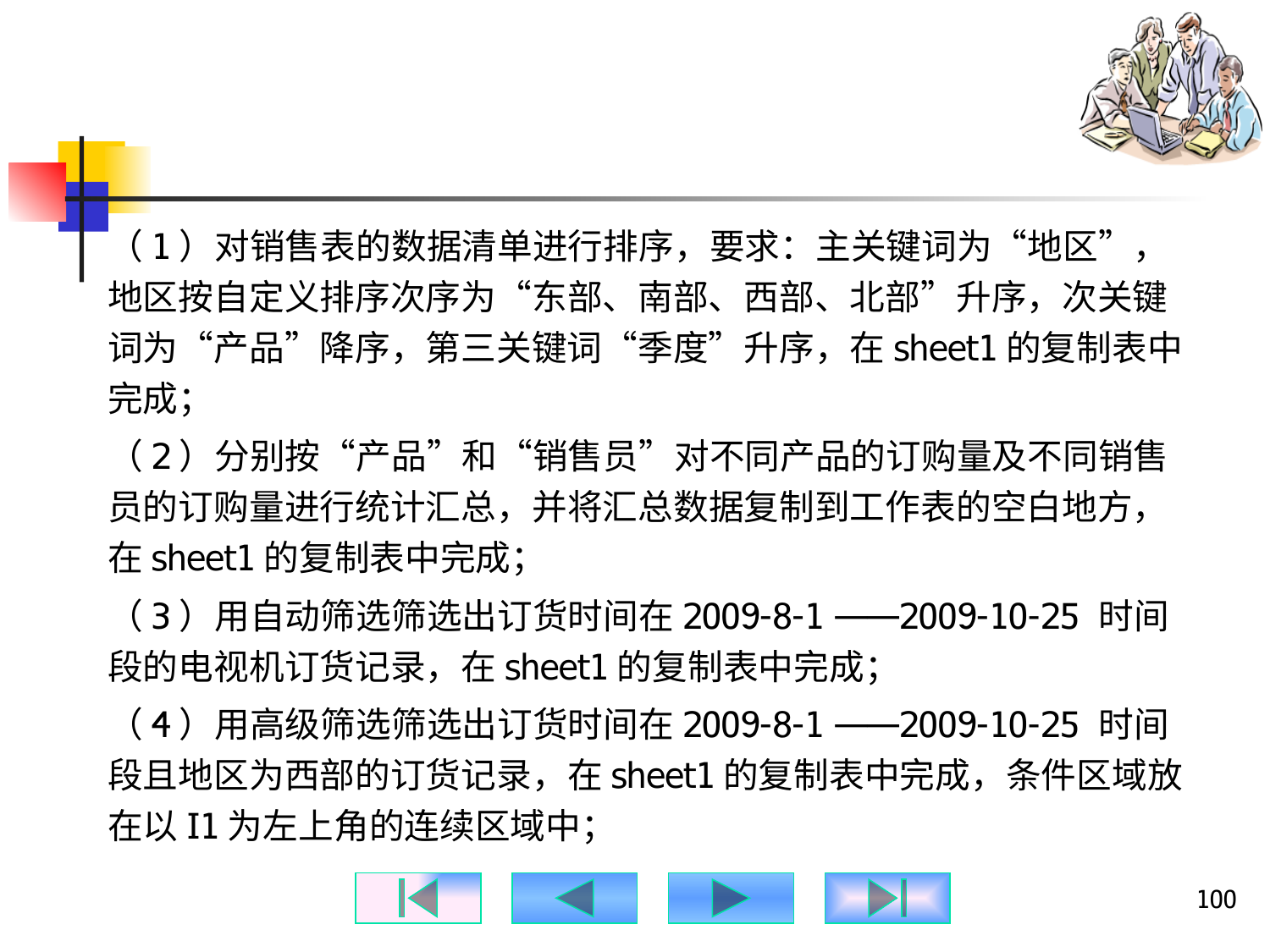

#
（1）对销售表的数据清单进行排序，要求：主关键词为“地区”，地区按自定义排序次序为“东部、南部、西部、北部”升序，次关键词为“产品”降序，第三关键词“季度”升序，在sheet1的复制表中完成；
（2）分别按“产品”和“销售员”对不同产品的订购量及不同销售员的订购量进行统计汇总，并将汇总数据复制到工作表的空白地方，在sheet1的复制表中完成；
（3）用自动筛选筛选出订货时间在2009-8-1 ——2009-10-25 时间段的电视机订货记录，在sheet1的复制表中完成；
（4）用高级筛选筛选出订货时间在2009-8-1 ——2009-10-25 时间段且地区为西部的订货记录，在sheet1的复制表中完成，条件区域放在以I1为左上角的连续区域中；

100